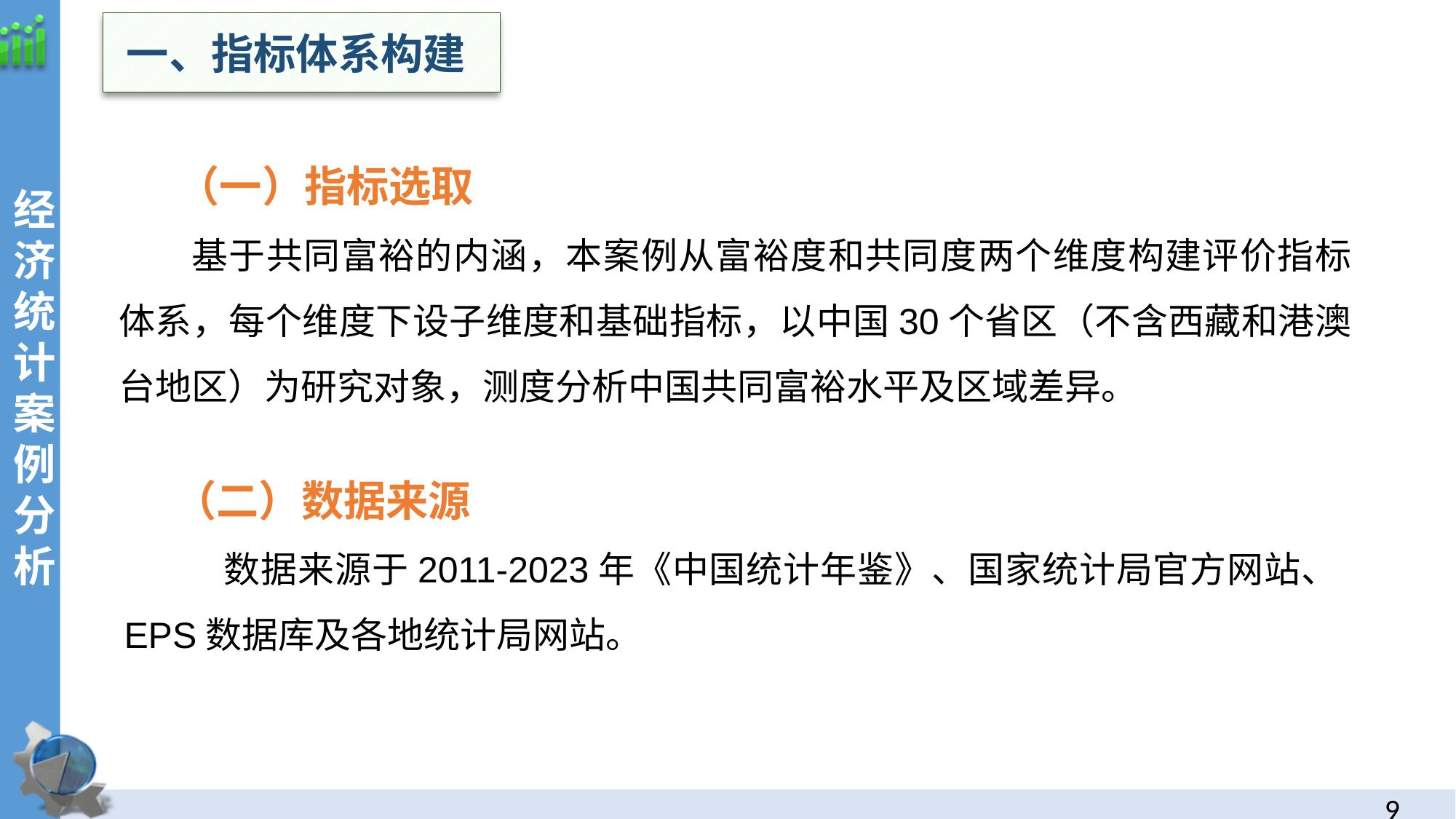

一、指标体系构建
经
济统计案例分析
     （一）指标选取
基于共同富裕的内涵，本案例从富裕度和共同度两个维度构建评价指标体系，每个维度下设子维度和基础指标，以中国30个省区（不含西藏和港澳台地区）为研究对象，测度分析中国共同富裕水平及区域差异。
 （二）数据来源
  数据来源于2011-2023年《中国统计年鉴》、国家统计局官方网站、EPS数据库及各地统计局网站。
9